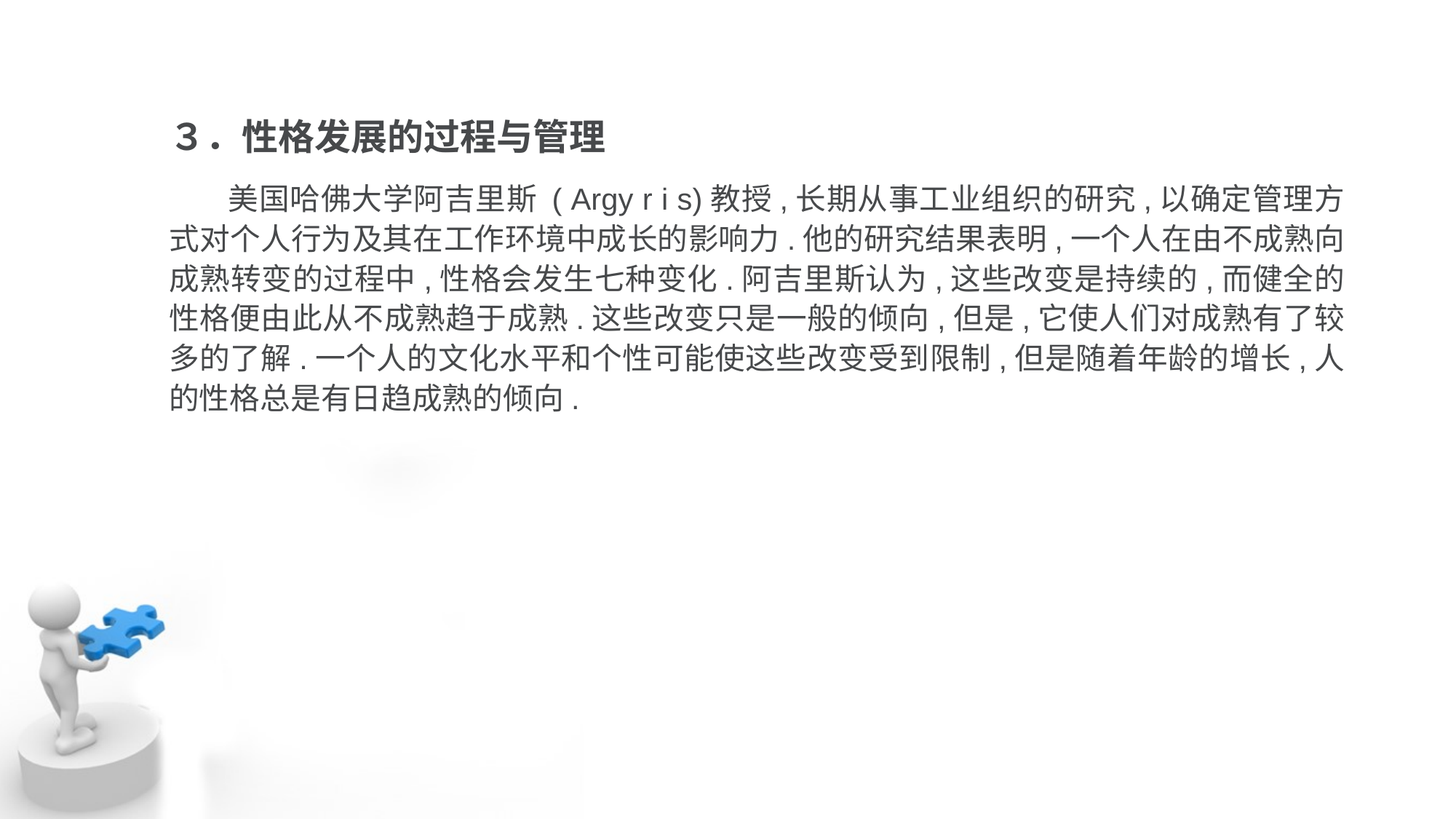

３．性格发展的过程与管理
       美国哈佛大学阿吉里斯 ( Argy r i s)教授,长期从事工业组织的研究,以确定管理方 式对个人行为及其在工作环境中成长的影响力.他的研究结果表明,一个人在由不成熟向 成熟转变的过程中,性格会发生七种变化.阿吉里斯认为,这些改变是持续的,而健全的 性格便由此从不成熟趋于成熟.这些改变只是一般的倾向,但是,它使人们对成熟有了较 多的了解.一个人的文化水平和个性可能使这些改变受到限制,但是随着年龄的增长,人 的性格总是有日趋成熟的倾向.